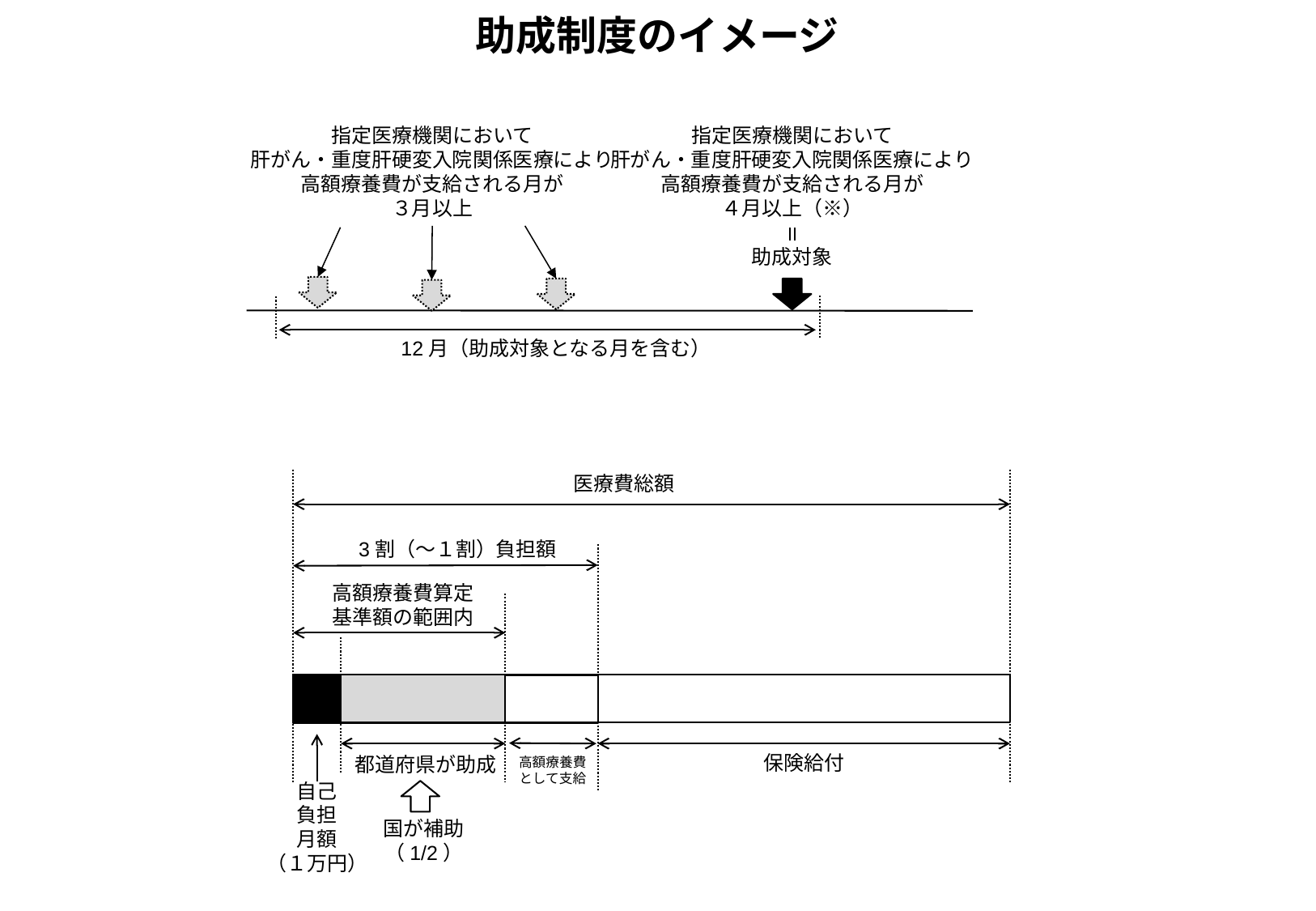

助成制度のイメージ
指定医療機関において
肝がん・重度肝硬変入院関係医療により
高額療養費が支給される月が
３月以上
指定医療機関において
肝がん・重度肝硬変入院関係医療により
高額療養費が支給される月が
４月以上（※）

助成対象

12月（助成対象となる月を含む）
医療費総額
3割（～１割）負担額
高額療養費算定
基準額の範囲内

保険給付
都道府県が助成
高額療養費
として支給
自己
負担
月額
（１万円）

国が補助（1/2）